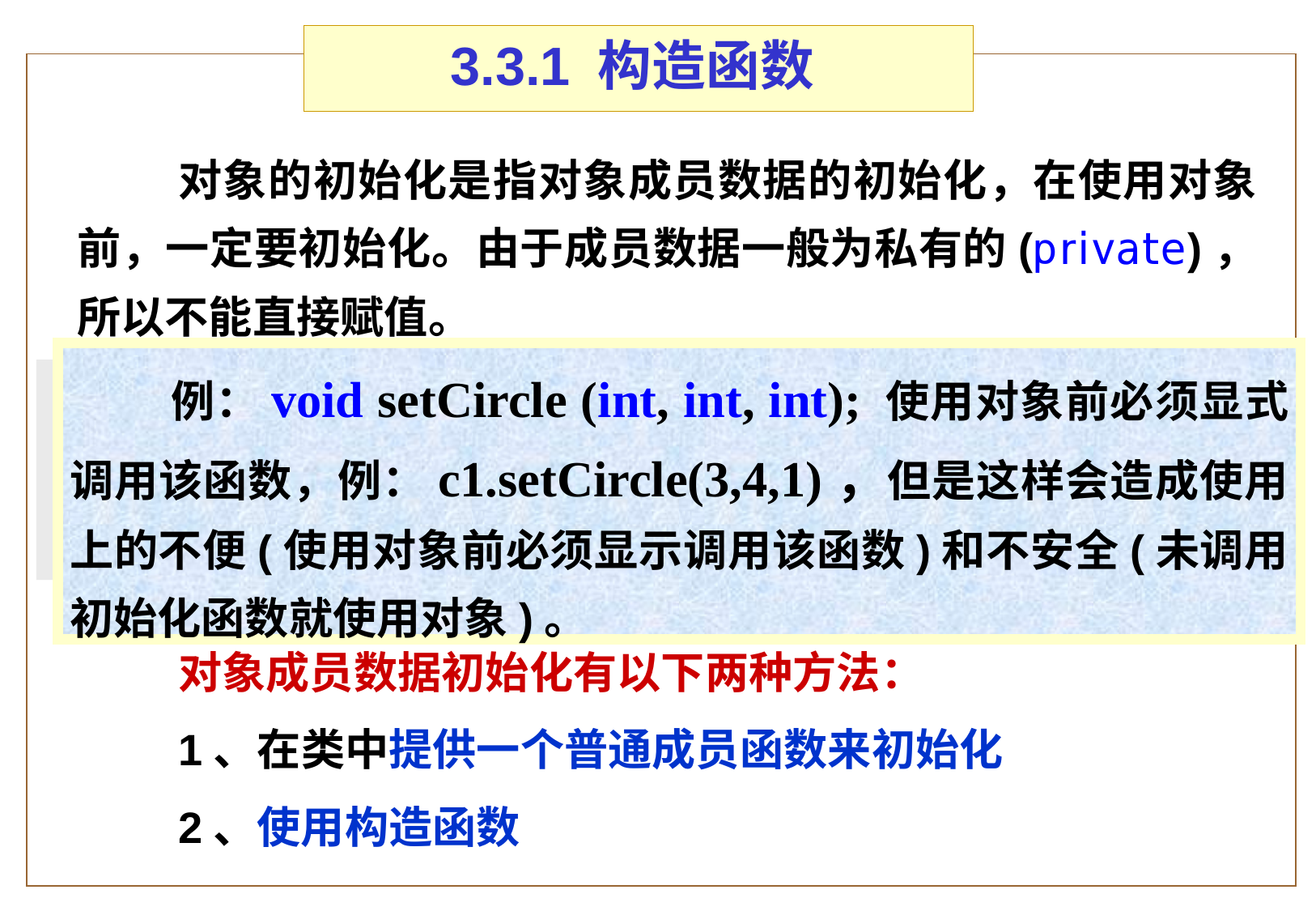

# 3.3.1 构造函数

对象的初始化是指对象成员数据的初始化，在使用对象前，一定要初始化。由于成员数据一般为私有的(private)，所以不能直接赋值。
c1.radius=5;
// error C2248: 'radius ' : cannot access private member declared in class 'Circle'

对象成员数据初始化有以下两种方法：
1、在类中提供一个普通成员函数来初始化
2、使用构造函数
例：void setCircle (int, int, int); 使用对象前必须显式调用该函数，例：c1.setCircle(3,4,1)，但是这样会造成使用上的不便(使用对象前必须显示调用该函数)和不安全(未调用初始化函数就使用对象)。